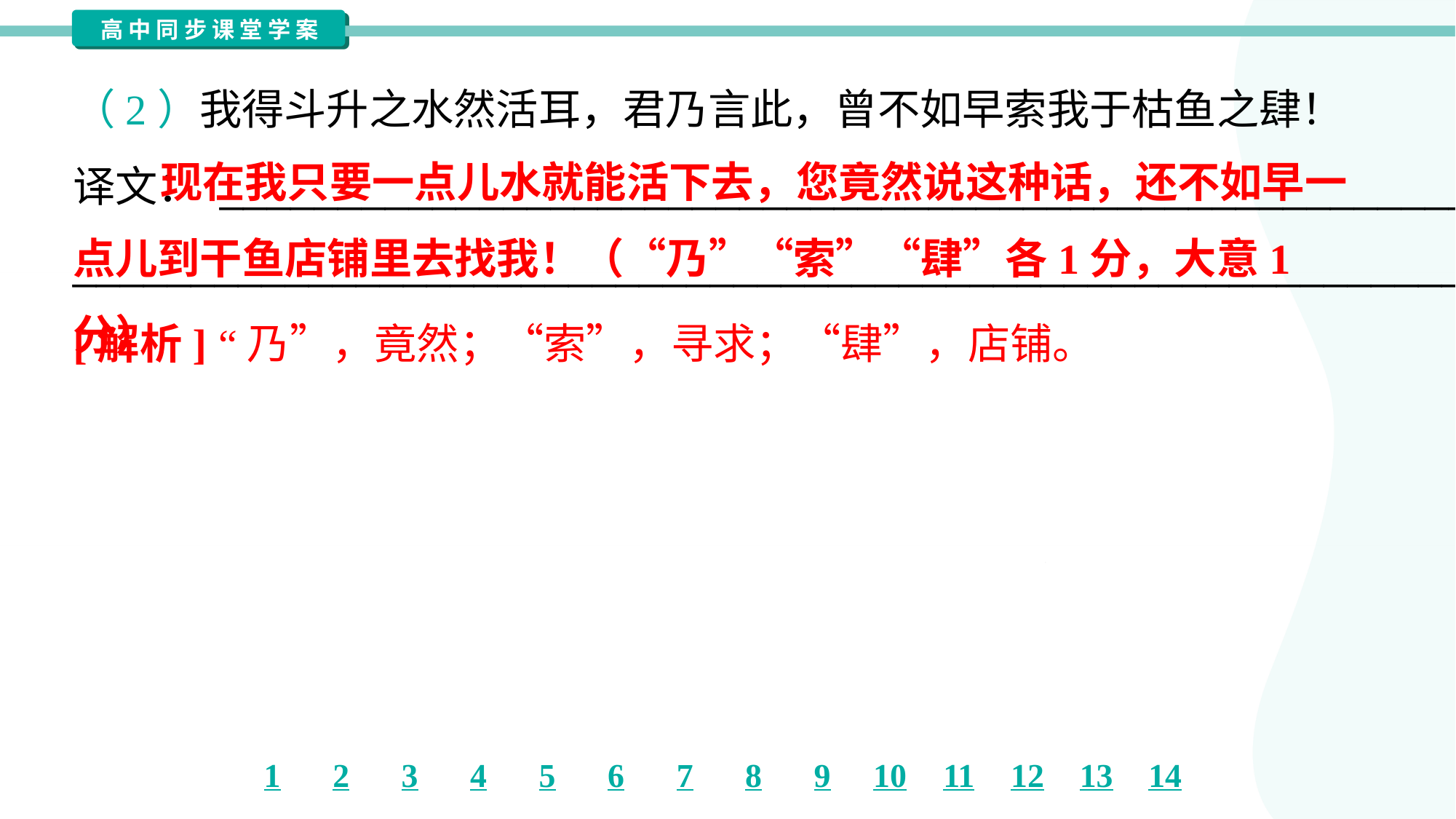

（2）我得斗升之水然活耳，君乃言此，曾不如早索我于枯鱼之肆！
译文： ______________________________________________________
___________________________________________________________
        现在我只要一点儿水就能活下去，您竟然说这种话，还不如早一点儿到干鱼店铺里去找我！（“乃”“索”“肆”各1分，大意1分）
[解析] “乃”，竟然；“索”，寻求；“肆”，店铺。